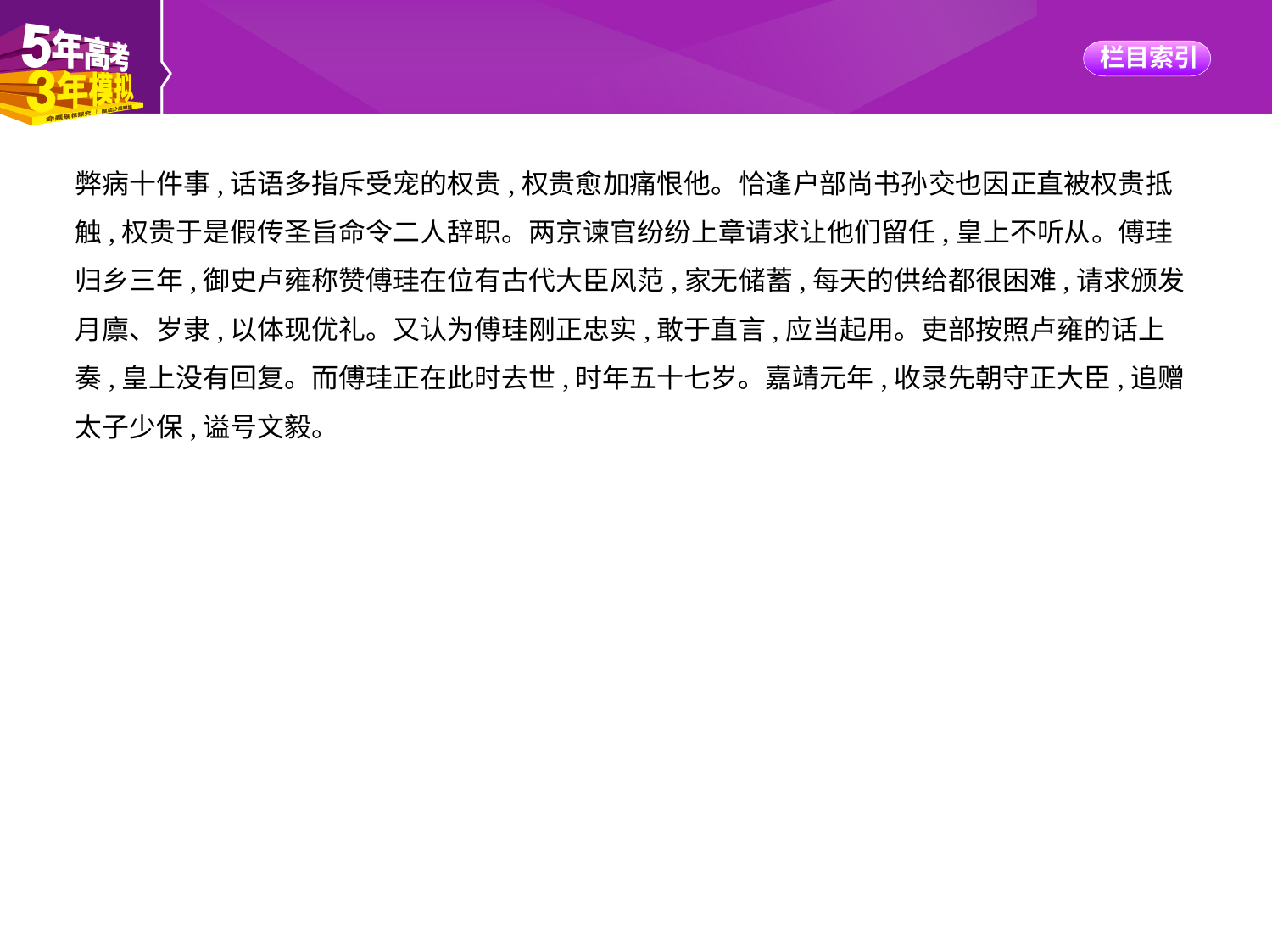

弊病十件事,话语多指斥受宠的权贵,权贵愈加痛恨他。恰逢户部尚书孙交也因正直被权贵抵
触,权贵于是假传圣旨命令二人辞职。两京谏官纷纷上章请求让他们留任,皇上不听从。傅珪
归乡三年,御史卢雍称赞傅珪在位有古代大臣风范,家无储蓄,每天的供给都很困难,请求颁发
月廪、岁隶,以体现优礼。又认为傅珪刚正忠实,敢于直言,应当起用。吏部按照卢雍的话上
奏,皇上没有回复。而傅珪正在此时去世,时年五十七岁。嘉靖元年,收录先朝守正大臣,追赠
太子少保,谥号文毅。